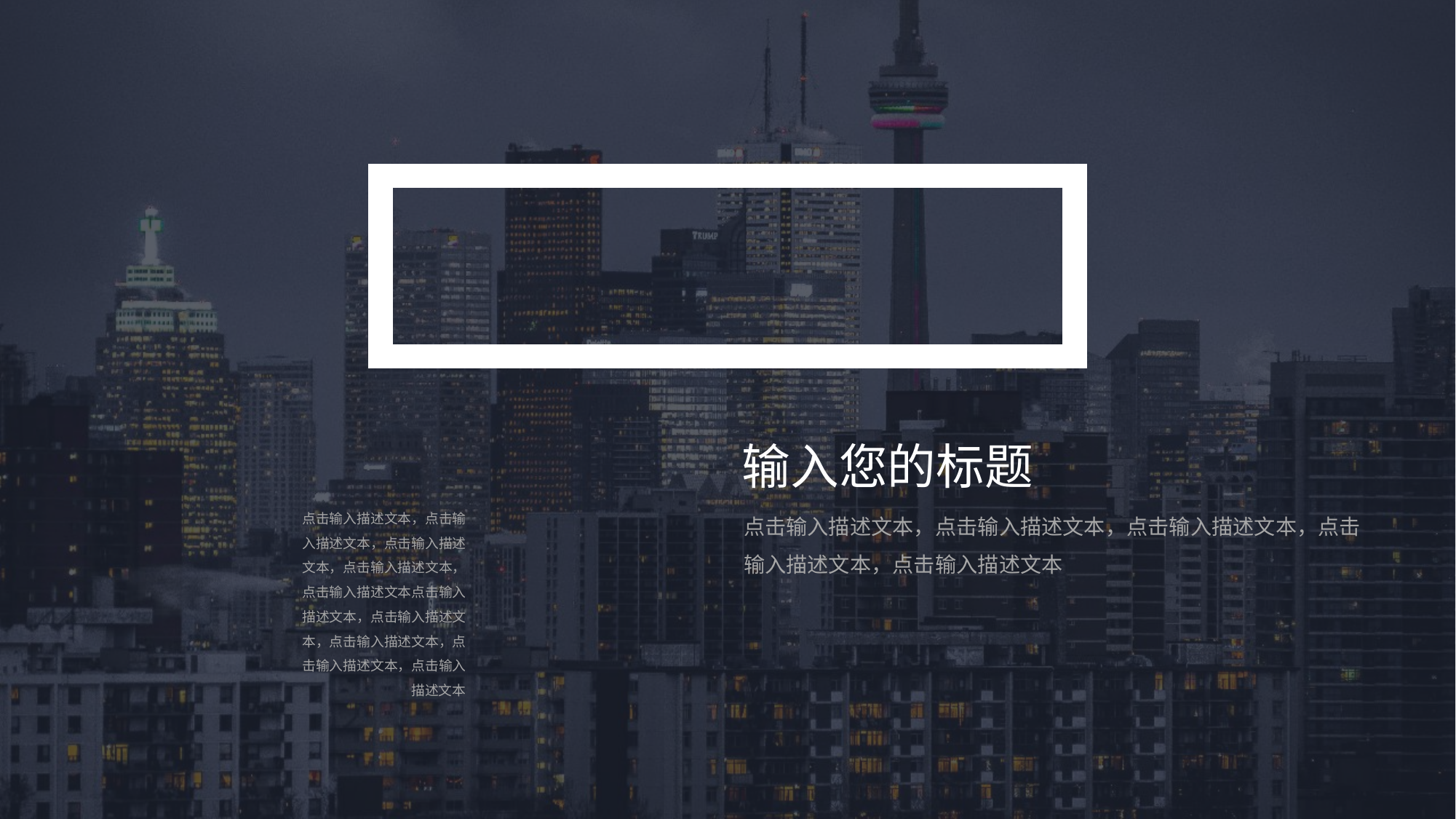

输入您的标题
点击输入描述文本，点击输入描述文本，点击输入描述文本，点击输入描述文本，点击输入描述文本
点击输入描述文本，点击输入描述文本，点击输入描述文本，点击输入描述文本，点击输入描述文本点击输入描述文本，点击输入描述文本，点击输入描述文本，点击输入描述文本，点击输入描述文本